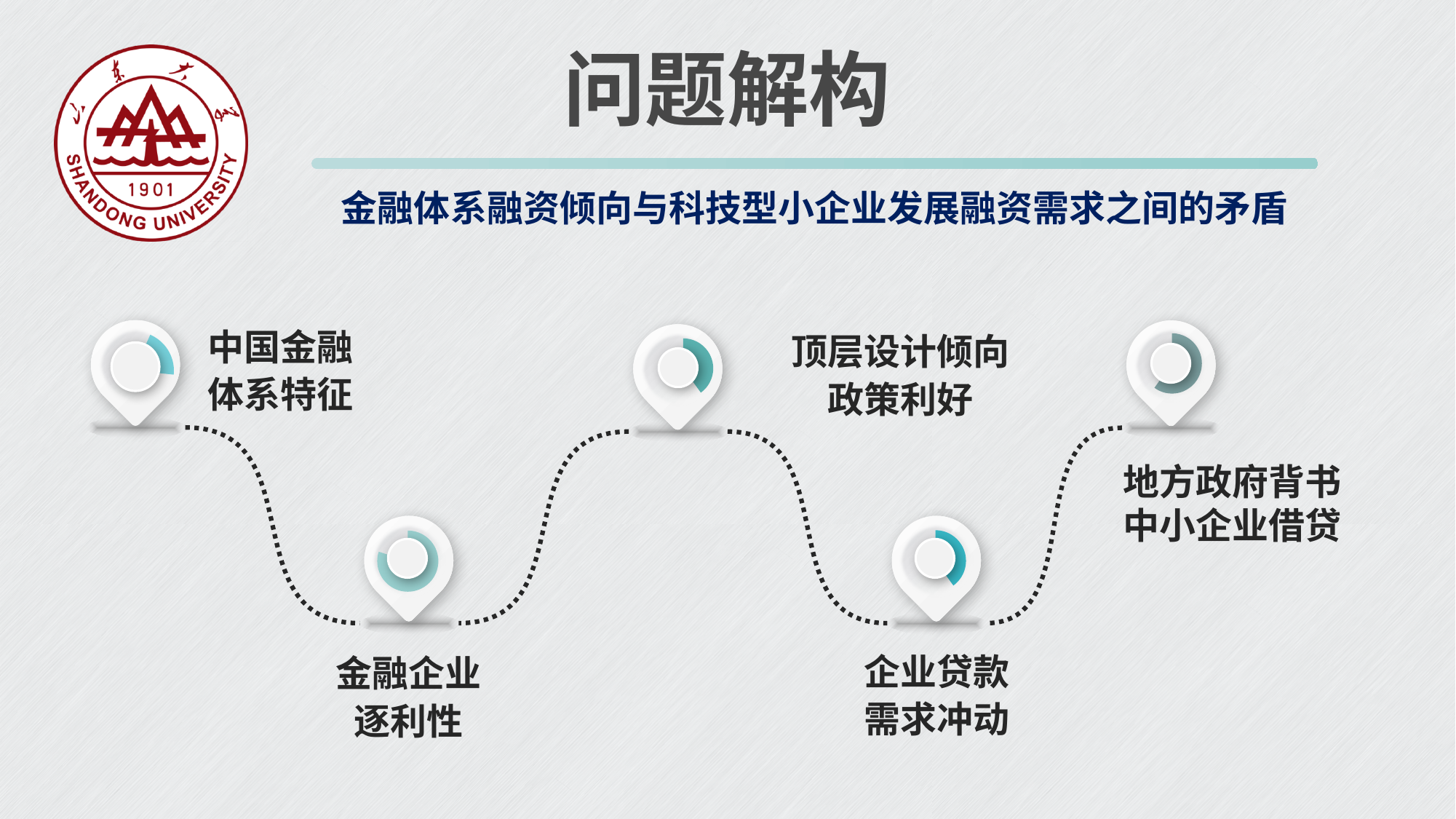

问题解构

金融体系融资倾向与科技型小企业发展融资需求之间的矛盾
中国金融
体系特征
顶层设计倾向
政策利好
%

### Chart

| Category | 销售额 |
|---|---|
| 第一季度 | 0.2 |
| 第二季度 | 0.8 |
%

### Chart

| Category | 销售额 |
|---|---|
| 第一季度 | 0.6 |
| 第二季度 | 0.4 |
%

### Chart

| Category | 销售额 |
|---|---|
| 第一季度 | 0.4 |
| 第二季度 | 0.6 |
地方政府背书
中小企业借贷
%

### Chart

| Category | 销售额 |
|---|---|
| 第一季度 | 0.8 |
| 第二季度 | 0.2 |
%

### Chart

| Category | 销售额 |
|---|---|
| 第一季度 | 0.4 |
| 第二季度 | 0.6 |
企业贷款需求冲动
金融企业
逐利性